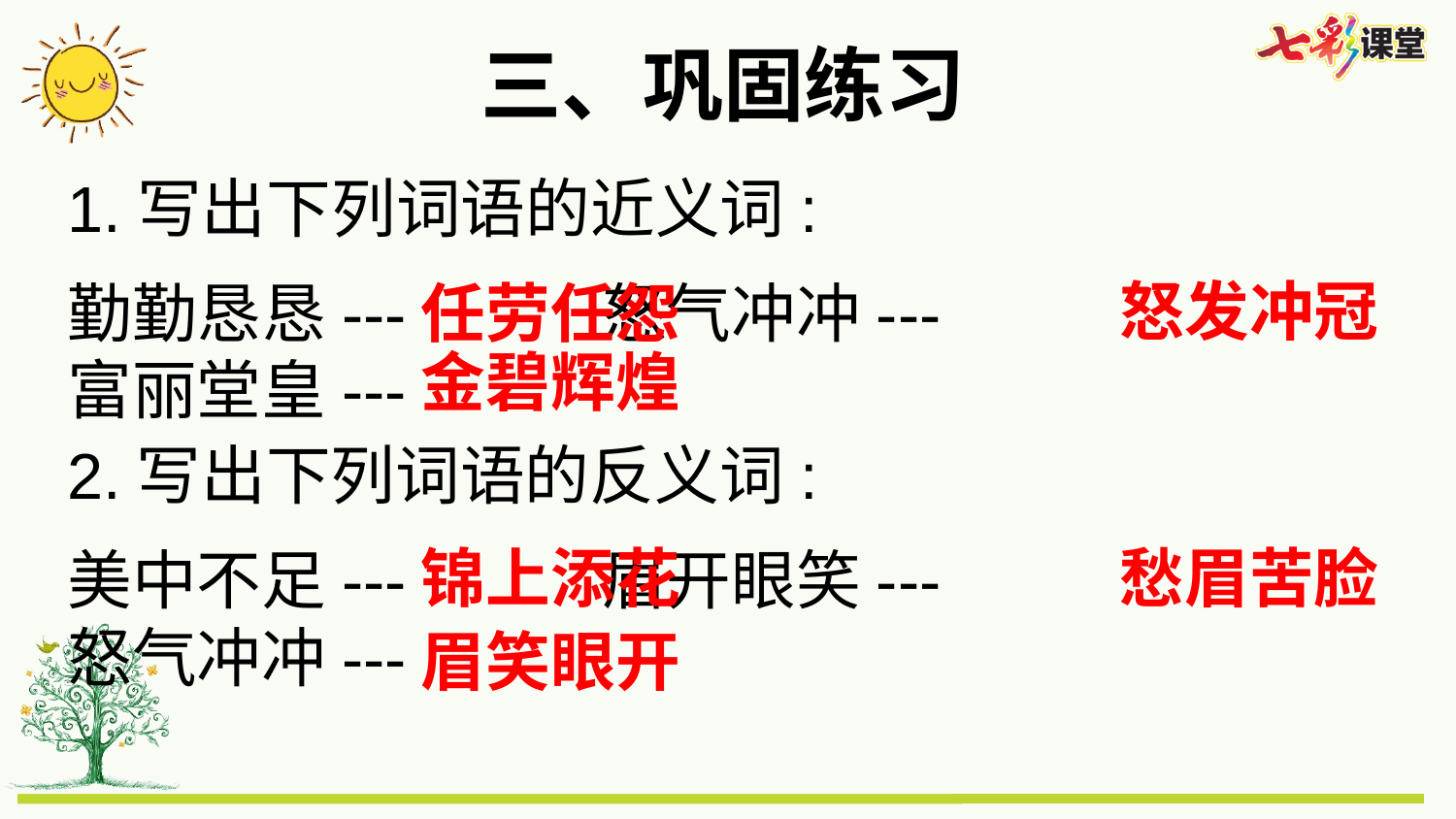

三、巩固练习
1.写出下列词语的近义词:
怒发冲冠
勤勤恳恳---          怒气冲冲---
富丽堂皇---
任劳任怨
金碧辉煌
2.写出下列词语的反义词:
锦上添花
愁眉苦脸
美中不足---          眉开眼笑---
怒气冲冲---
眉笑眼开